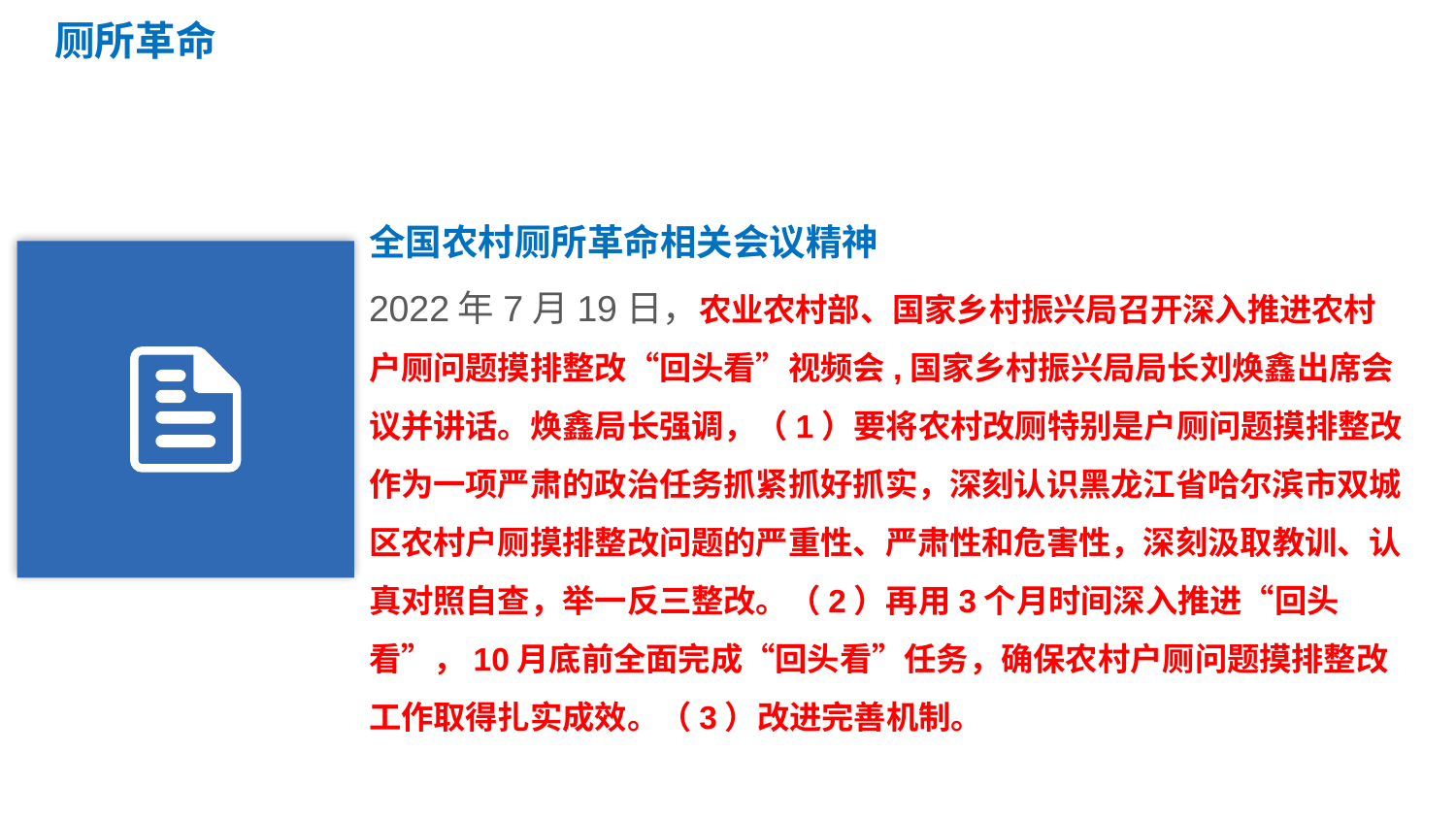

厕所革命

# 全国农村厕所革命相关会议精神 2022年7月19日，农业农村部、国家乡村振兴局召开深入推进农村户厕问题摸排整改“回头看”视频会,国家乡村振兴局局长刘焕鑫出席会议并讲话。焕鑫局长强调，（1）要将农村改厕特别是户厕问题摸排整改作为一项严肃的政治任务抓紧抓好抓实，深刻认识黑龙江省哈尔滨市双城区农村户厕摸排整改问题的严重性、严肃性和危害性，深刻汲取教训、认真对照自查，举一反三整改。（2）再用3个月时间深入推进“回头看”，10月底前全面完成“回头看”任务，确保农村户厕问题摸排整改工作取得扎实成效。（3）改进完善机制。